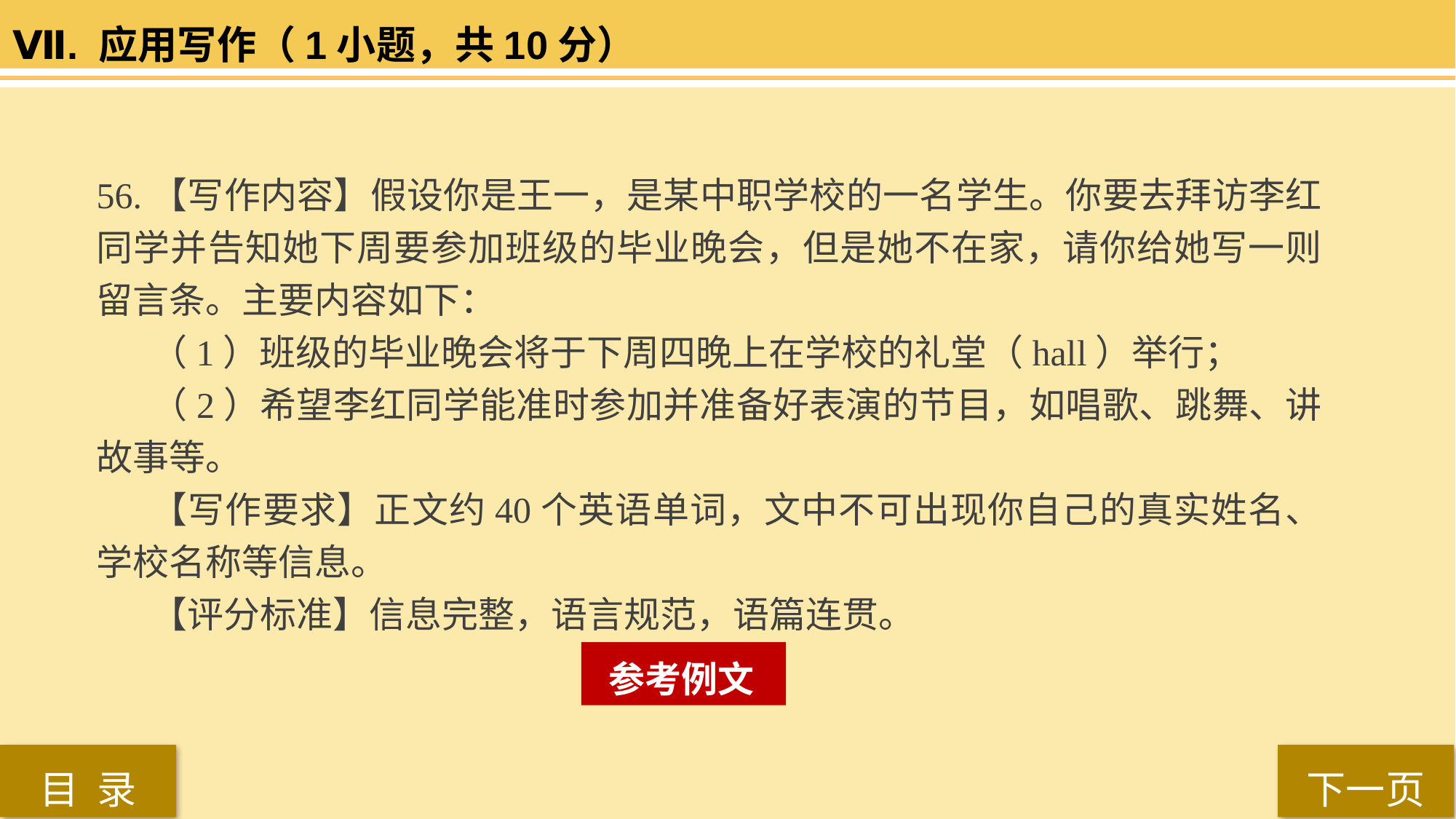

Ⅶ. 应用写作（1小题，共10分）
56.【写作内容】假设你是王一，是某中职学校的一名学生。你要去拜访李红同学并告知她下周要参加班级的毕业晚会，但是她不在家，请你给她写一则留言条。主要内容如下：
（1）班级的毕业晚会将于下周四晚上在学校的礼堂（hall）举行；
（2）希望李红同学能准时参加并准备好表演的节目，如唱歌、跳舞、讲故事等。
【写作要求】正文约40个英语单词，文中不可出现你自己的真实姓名、学校名称等信息。
【评分标准】信息完整，语言规范，语篇连贯。
 参考例文